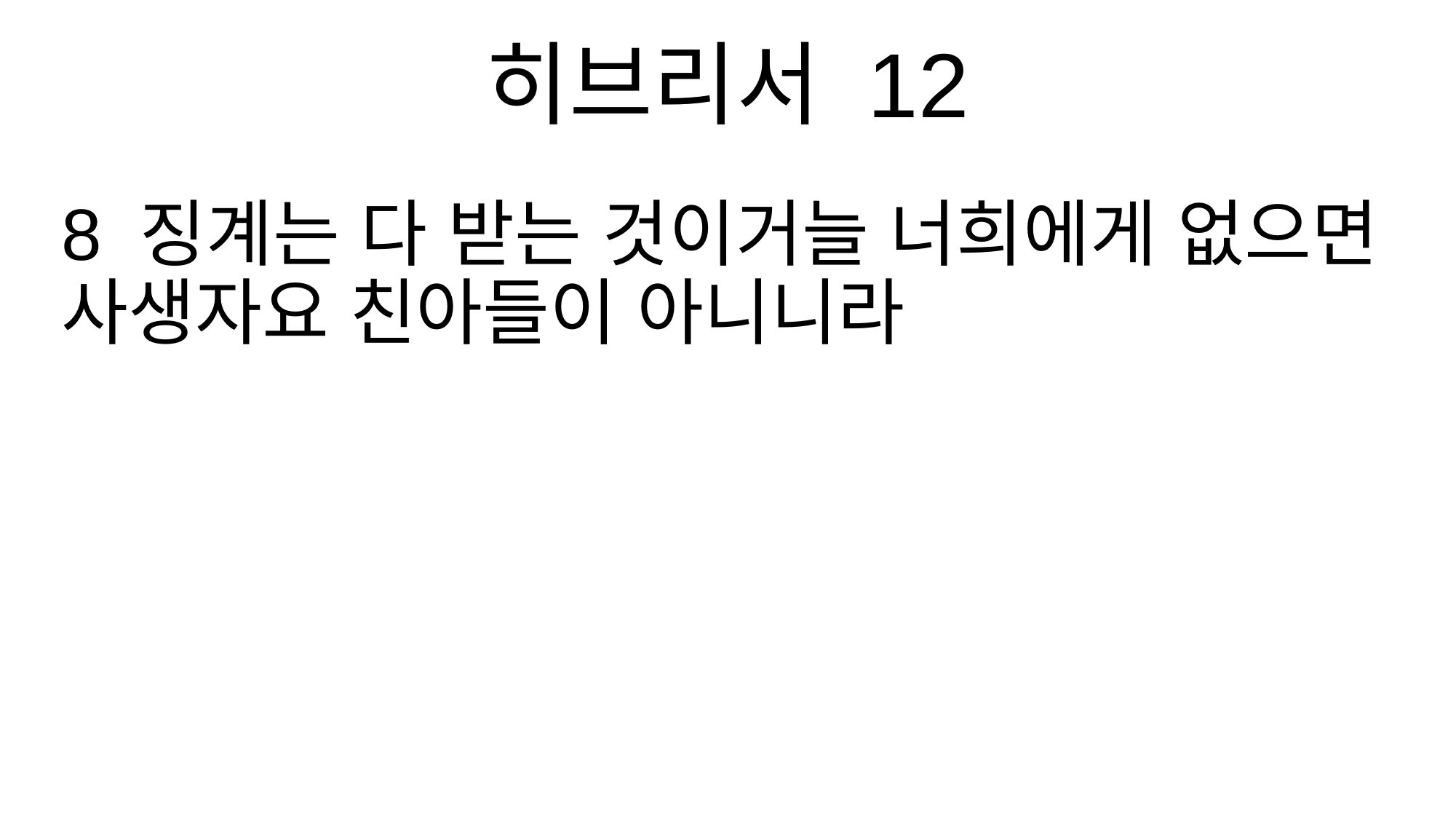

히브리서 12
8 징계는 다 받는 것이거늘 너희에게 없으면 사생자요 친아들이 아니니라